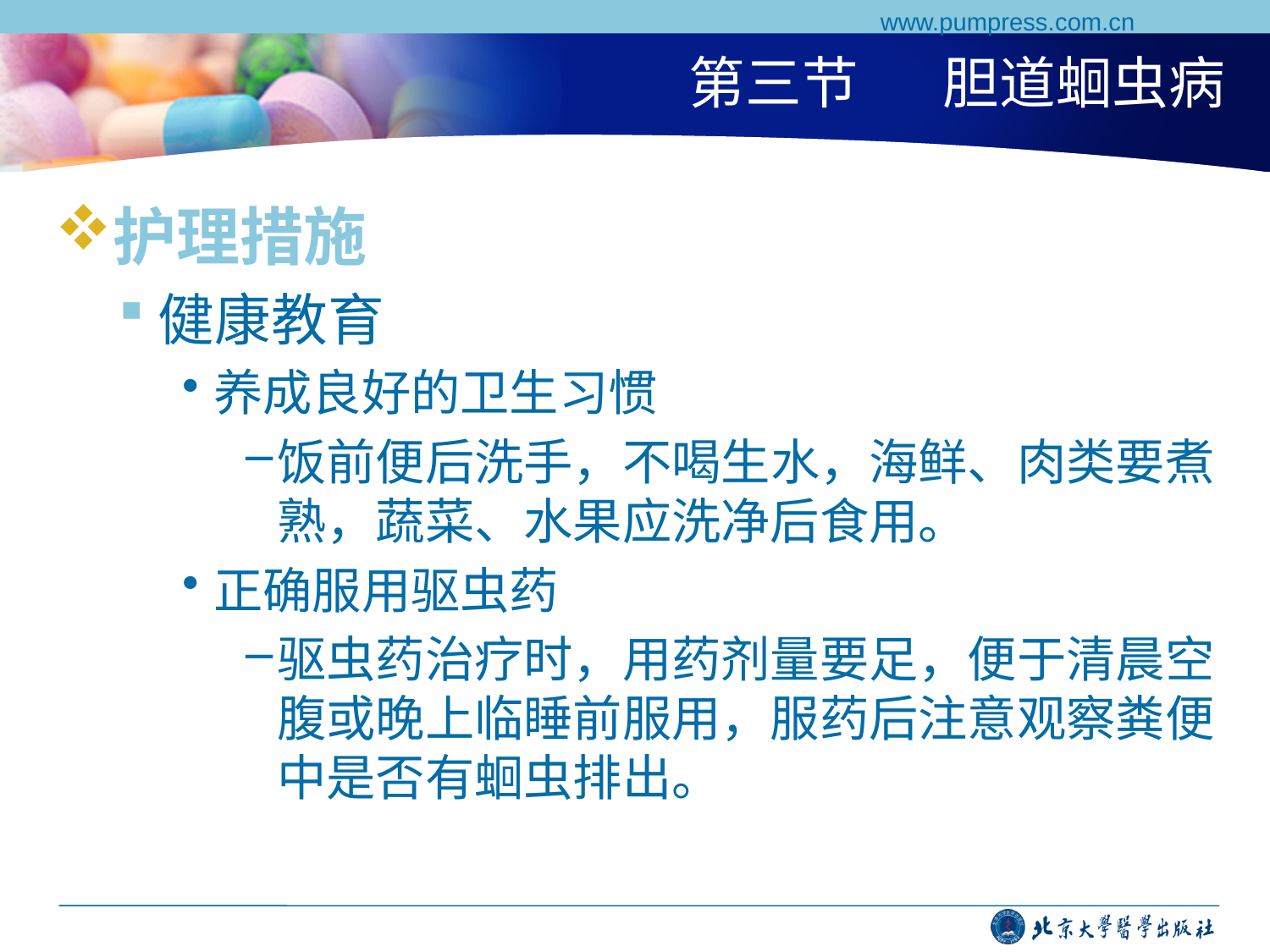

www.pumpress.com.cn
# 第三节	胆道蛔虫病
护理措施
健康教育
养成良好的卫生习惯
饭前便后洗手，不喝生水，海鲜、肉类要煮熟，蔬菜、水果应洗净后食用。
正确服用驱虫药
驱虫药治疗时，用药剂量要足，便于清晨空腹或晚上临睡前服用，服药后注意观察粪便中是否有蛔虫排出。